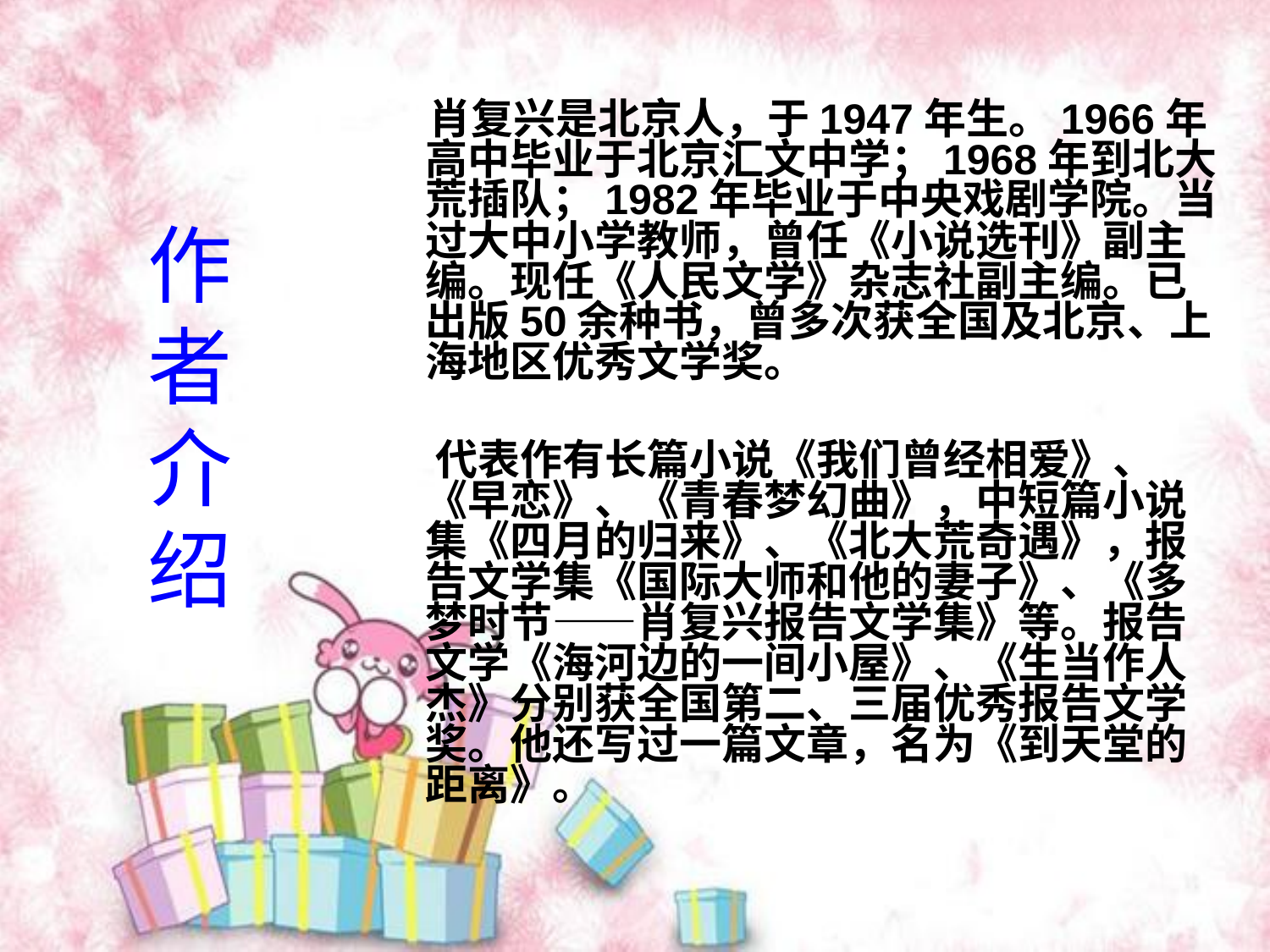

肖复兴是北京人，于1947年生。1966年高中毕业于北京汇文中学；1968年到北大荒插队；1982年毕业于中央戏剧学院。当过大中小学教师，曾任《小说选刊》副主编。现任《人民文学》杂志社副主编。已出版50余种书，曾多次获全国及北京、上海地区优秀文学奖。

     代表作有长篇小说《我们曾经相爱》、《早恋》、《青春梦幻曲》，中短篇小说集《四月的归来》、《北大荒奇遇》，报告文学集《国际大师和他的妻子》、《多梦时节——肖复兴报告文学集》等。报告文学《海河边的一间小屋》、《生当作人杰》分别获全国第二、三届优秀报告文学奖。他还写过一篇文章，名为《到天堂的距离》。

# 作者介绍